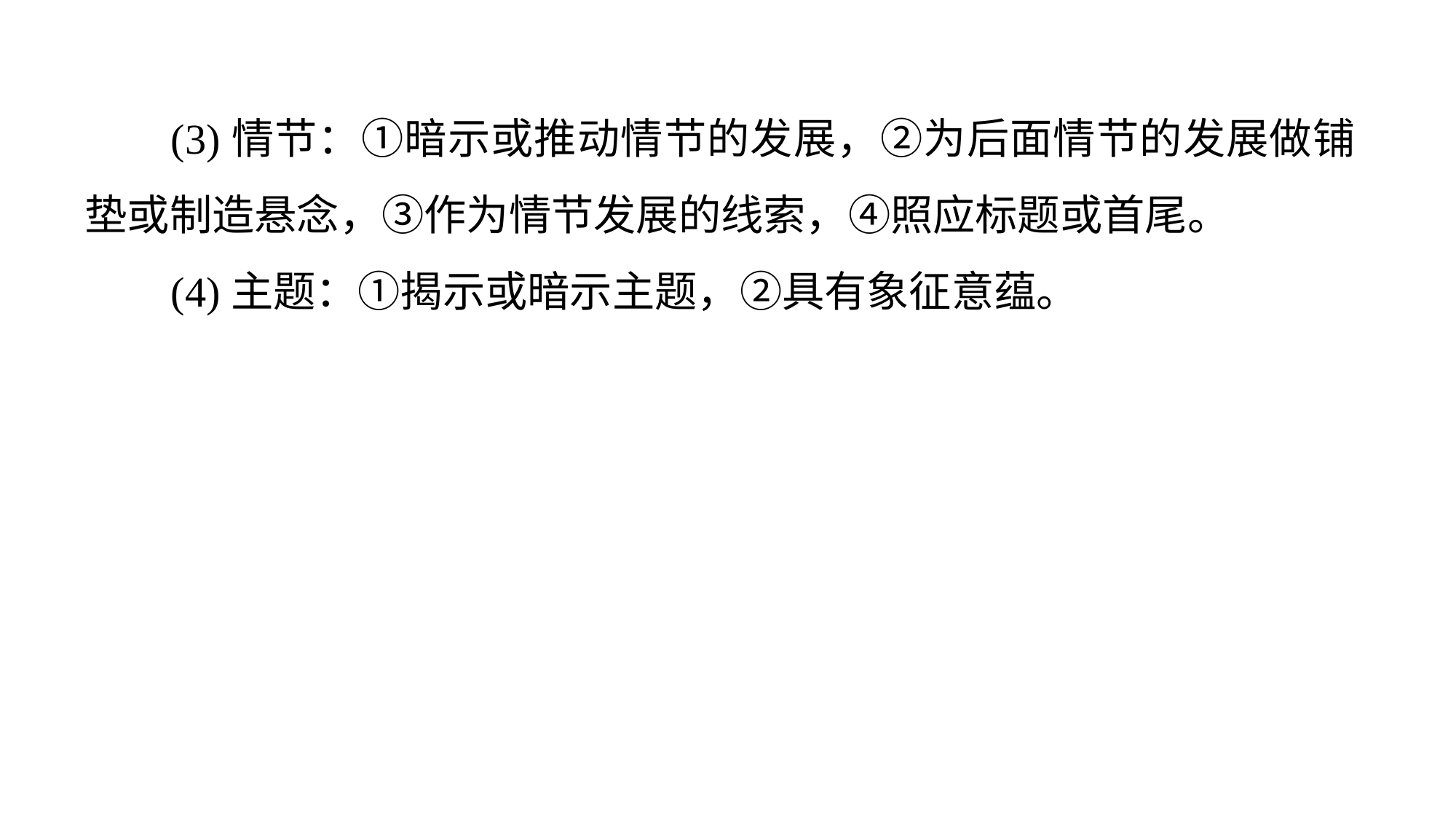

(3)情节：①暗示或推动情节的发展，②为后面情节的发展做铺垫或制造悬念，③作为情节发展的线索，④照应标题或首尾。
(4)主题：①揭示或暗示主题，②具有象征意蕴。